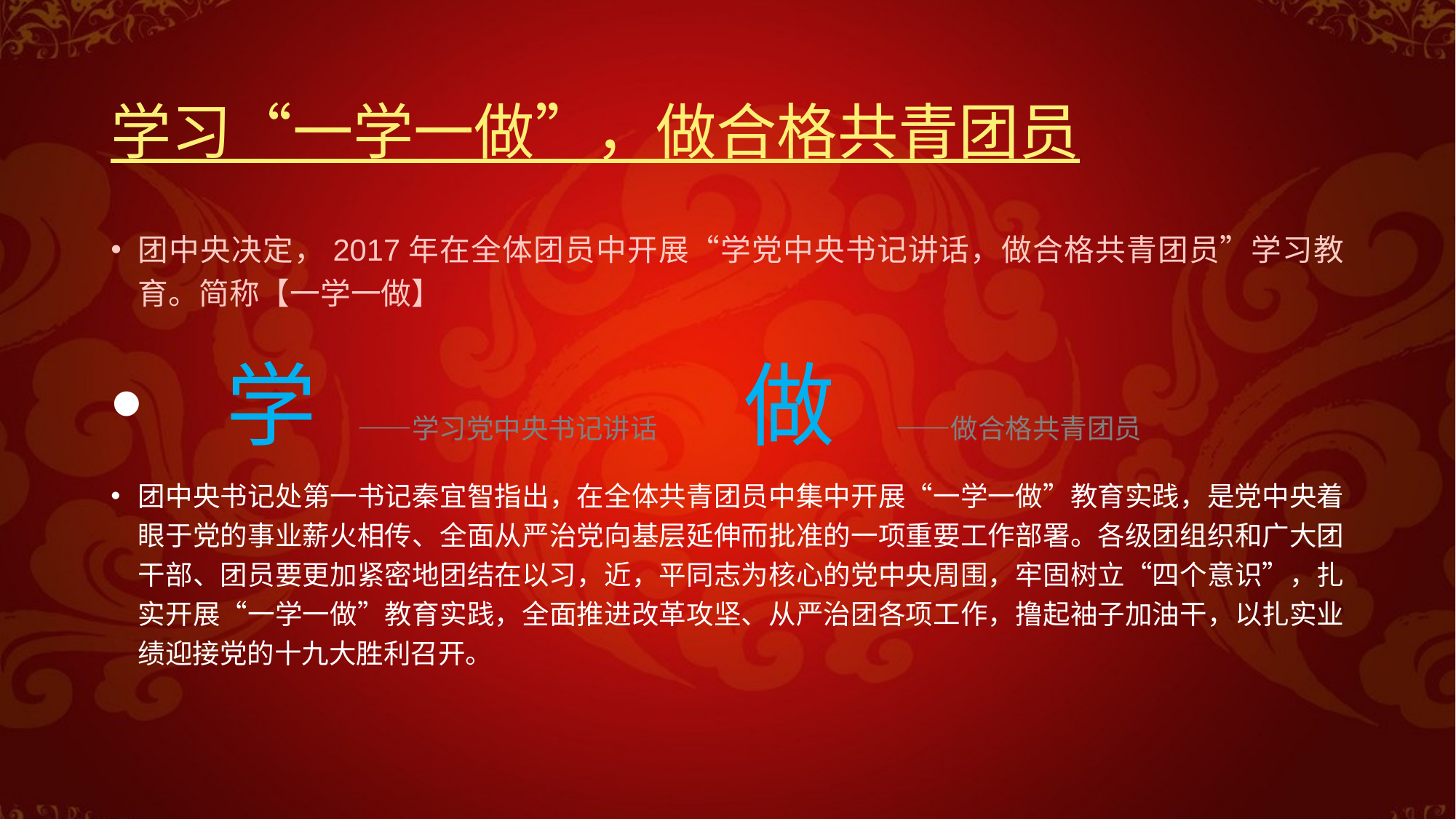

# 学习“一学一做”，做合格共青团员
团中央决定，2017年在全体团员中开展“学党中央书记讲话，做合格共青团员”学习教育。简称【一学一做】
   学  ——学习党中央书记讲话              做   ——做合格共青团员
团中央书记处第一书记秦宜智指出，在全体共青团员中集中开展“一学一做”教育实践，是党中央着眼于党的事业薪火相传、全面从严治党向基层延伸而批准的一项重要工作部署。各级团组织和广大团干部、团员要更加紧密地团结在以习，近，平同志为核心的党中央周围，牢固树立“四个意识”，扎实开展“一学一做”教育实践，全面推进改革攻坚、从严治团各项工作，撸起袖子加油干，以扎实业绩迎接党的十九大胜利召开。